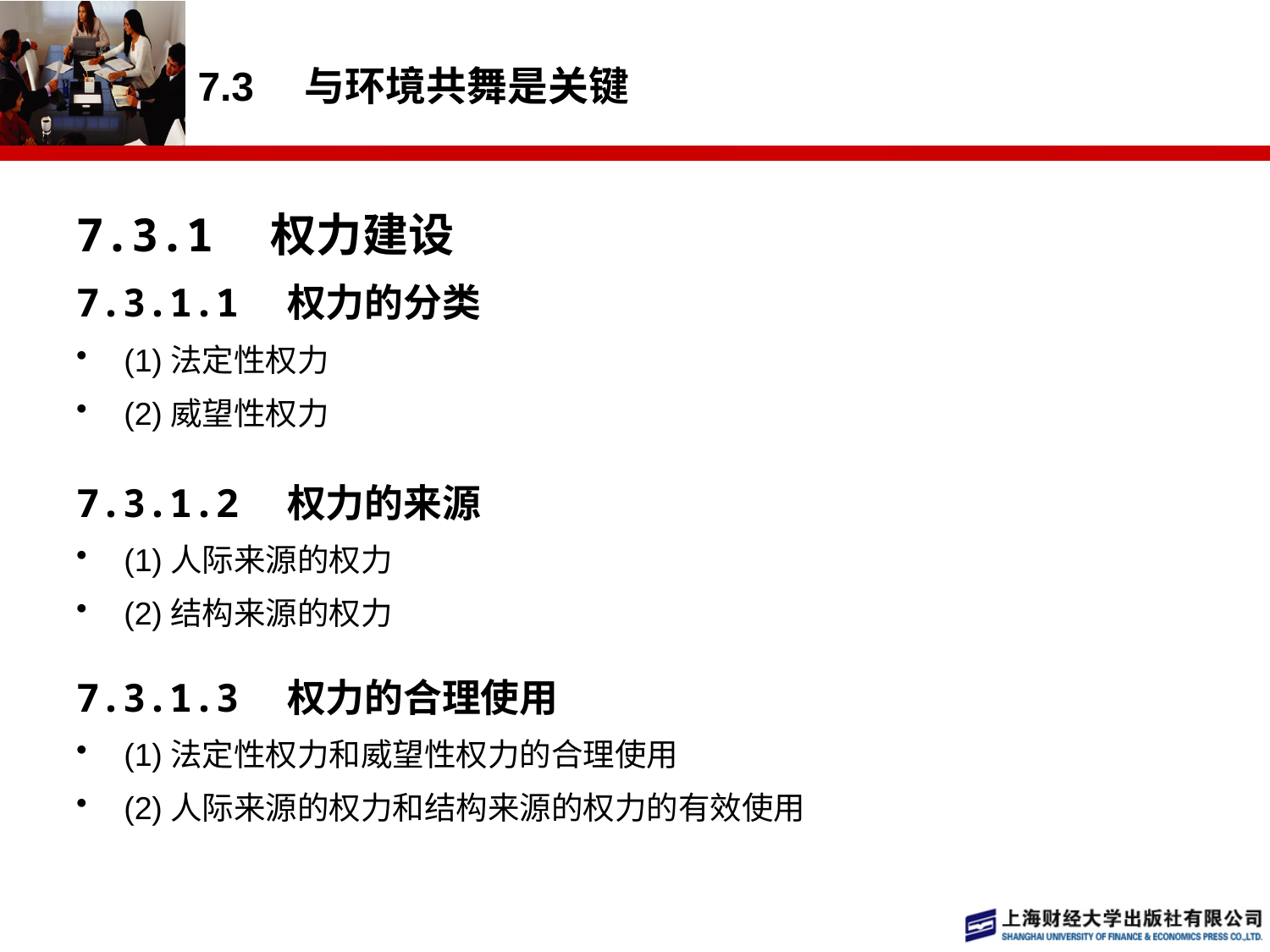

# 7.3　与环境共舞是关键
7.3.1　权力建设
7.3.1.1　权力的分类
(1)法定性权力
(2)威望性权力

7.3.1.2　权力的来源
(1)人际来源的权力
(2)结构来源的权力

7.3.1.3　权力的合理使用
(1)法定性权力和威望性权力的合理使用
(2)人际来源的权力和结构来源的权力的有效使用